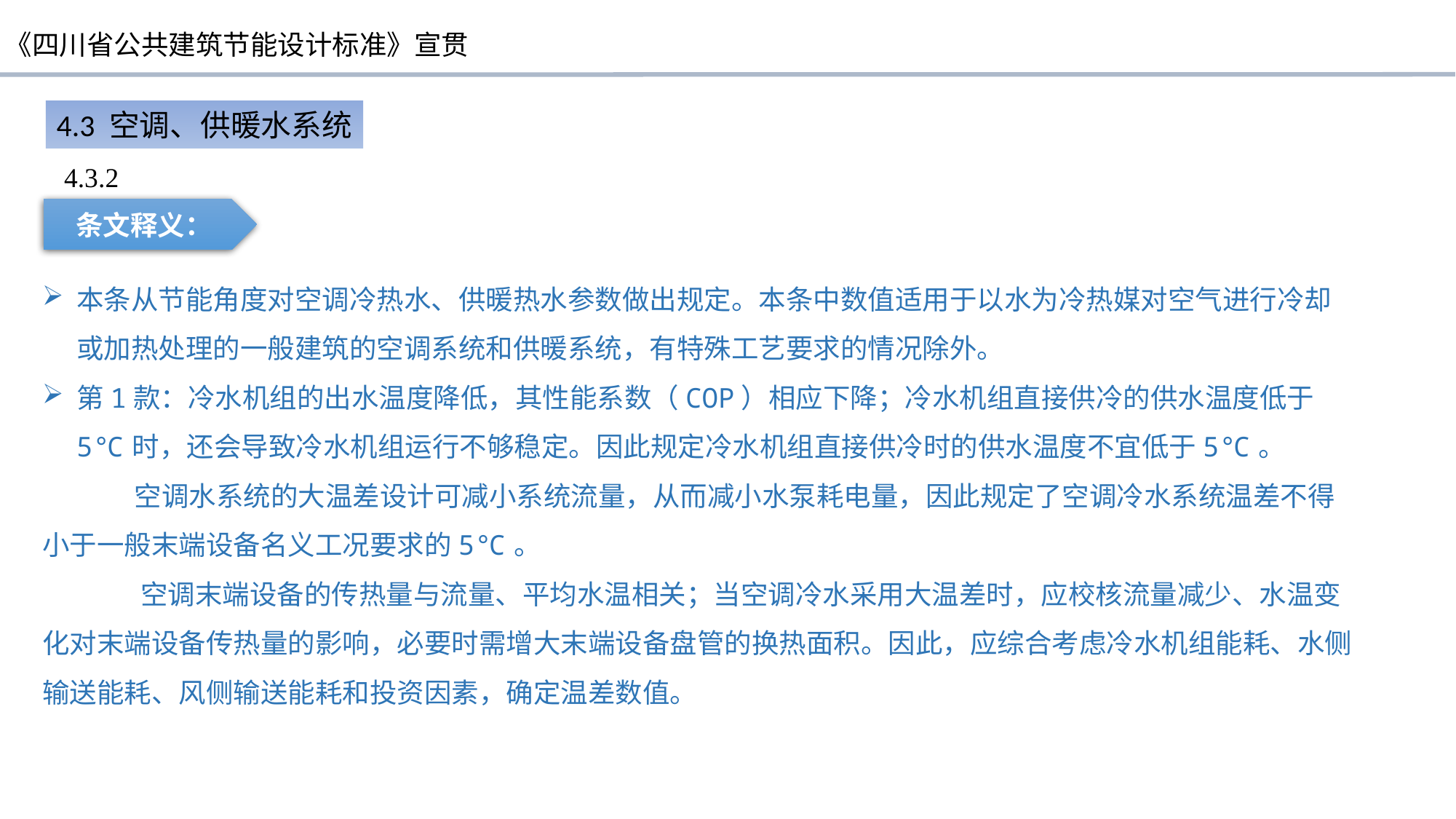

4.3 空调、供暖水系统
4.3.2
条文释义：
本条从节能角度对空调冷热水、供暖热水参数做出规定。本条中数值适用于以水为冷热媒对空气进行冷却或加热处理的一般建筑的空调系统和供暖系统，有特殊工艺要求的情况除外。
第1款：冷水机组的出水温度降低，其性能系数（COP）相应下降；冷水机组直接供冷的供水温度低于5℃时，还会导致冷水机组运行不够稳定。因此规定冷水机组直接供冷时的供水温度不宜低于5℃。
     空调水系统的大温差设计可减小系统流量，从而减小水泵耗电量，因此规定了空调冷水系统温差不得小于一般末端设备名义工况要求的5℃。
      空调末端设备的传热量与流量、平均水温相关；当空调冷水采用大温差时，应校核流量减少、水温变化对末端设备传热量的影响，必要时需增大末端设备盘管的换热面积。因此，应综合考虑冷水机组能耗、水侧输送能耗、风侧输送能耗和投资因素，确定温差数值。